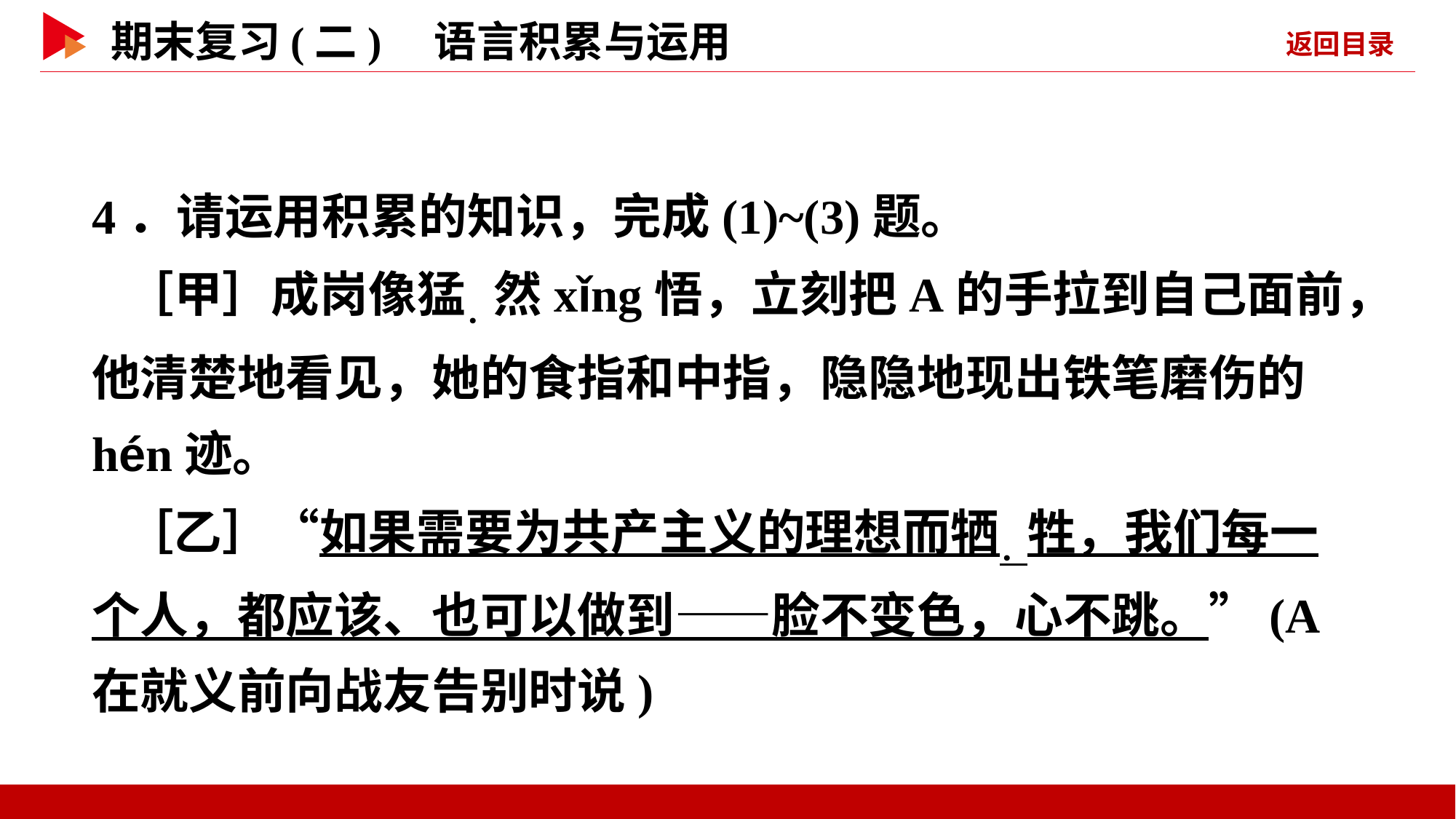

4．请运用积累的知识，完成(1)~(3)题。
  ［甲］成岗像猛．然xǐng悟，立刻把A的手拉到自己面前，他清楚地看见，她的食指和中指，隐隐地现出铁笔磨伤的hén迹。
［乙］“如果需要为共产主义的理想而牺．牲，我们每一个人，都应该、也可以做到——脸不变色，心不跳。”(A在就义前向战友告别时说)